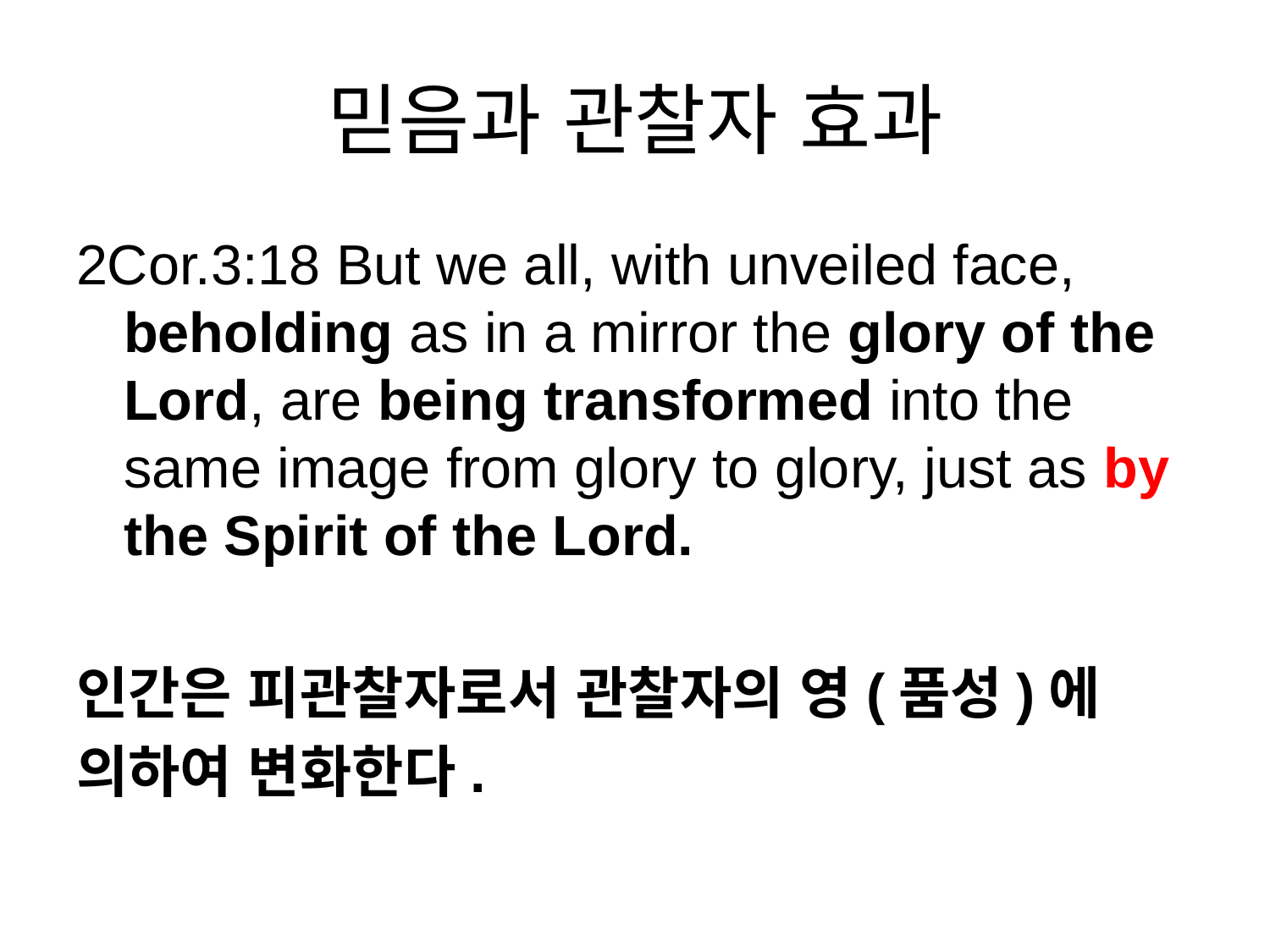

# 믿음과 관찰자 효과
2Cor.3:18 But we all, with unveiled face, beholding as in a mirror the glory of the Lord, are being transformed into the same image from glory to glory, just as by the Spirit of the Lord.

인간은 피관찰자로서 관찰자의 영(품성)에
의하여 변화한다.